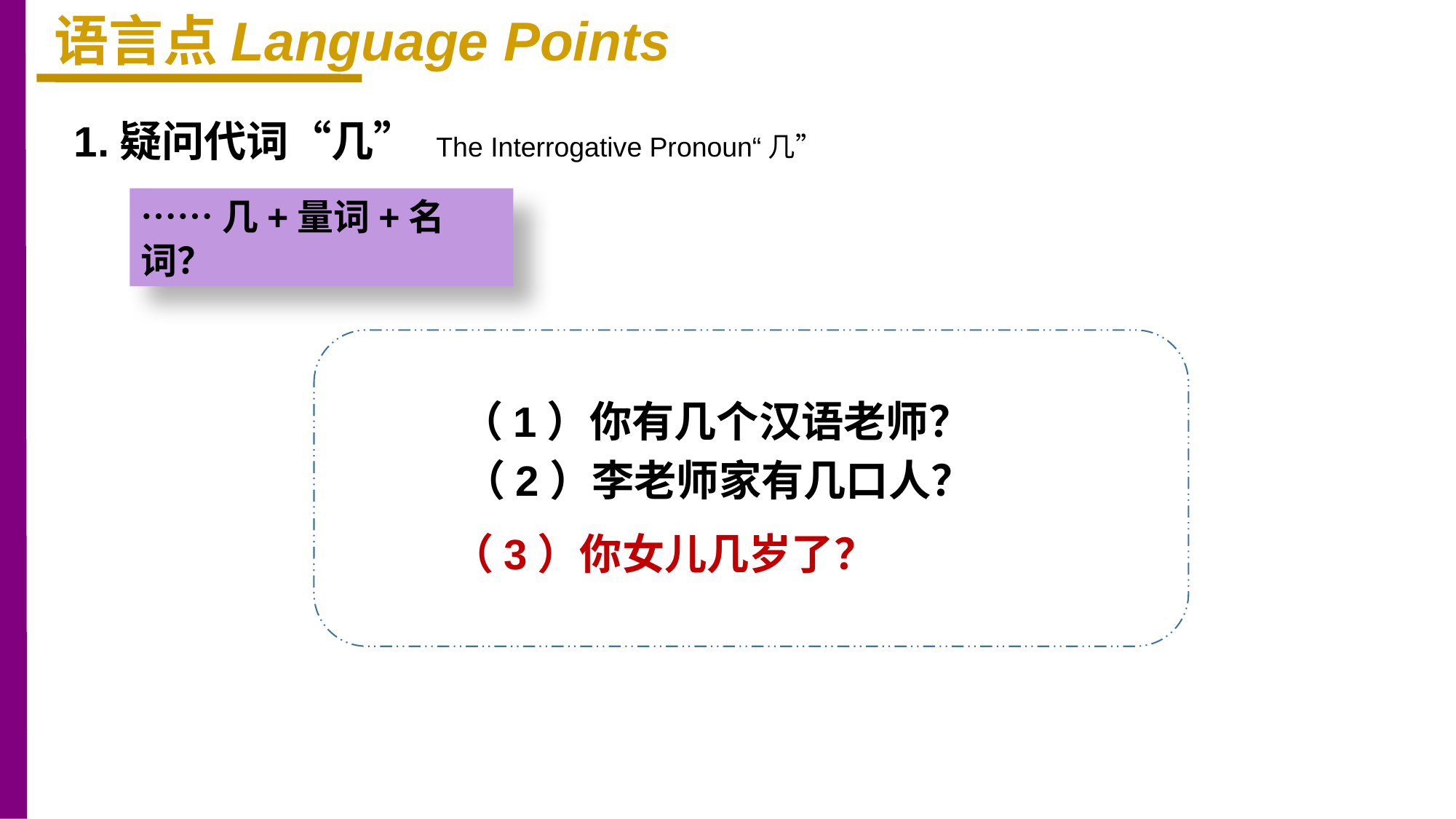

语言点Language Points
1.疑问代词“几” The Interrogative Pronoun“几”
……几+量词+名词？

（1）你有几个汉语老师？
（2）李老师家有几口人？
（3）你女儿几岁了？